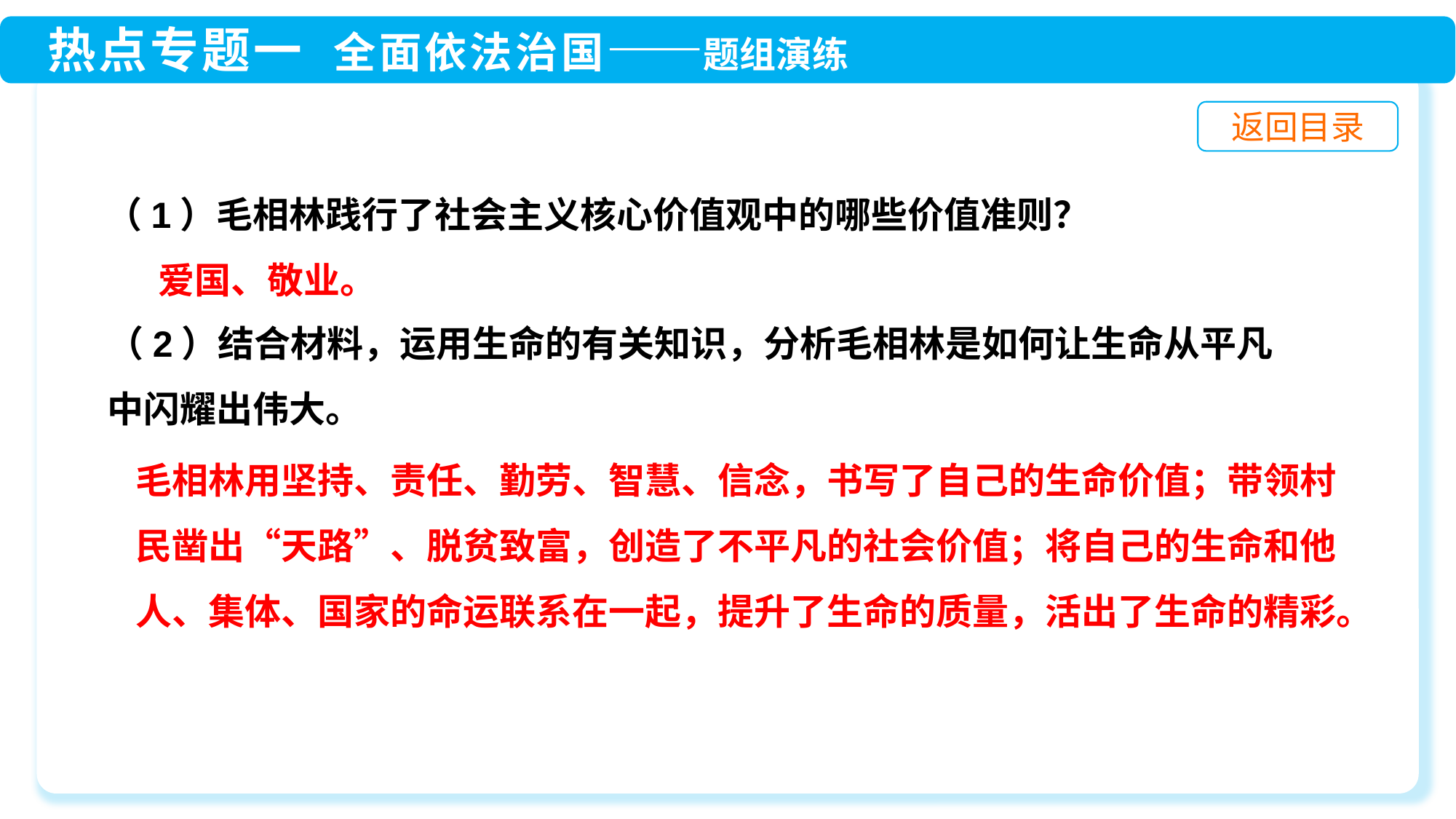

（1）毛相林践行了社会主义核心价值观中的哪些价值准则？
爱国、敬业。
（2）结合材料，运用生命的有关知识，分析毛相林是如何让生命从平凡中闪耀出伟大。
毛相林用坚持、责任、勤劳、智慧、信念，书写了自己的生命价值；带领村民凿出“天路”、脱贫致富，创造了不平凡的社会价值；将自己的生命和他人、集体、国家的命运联系在一起，提升了生命的质量，活出了生命的精彩。